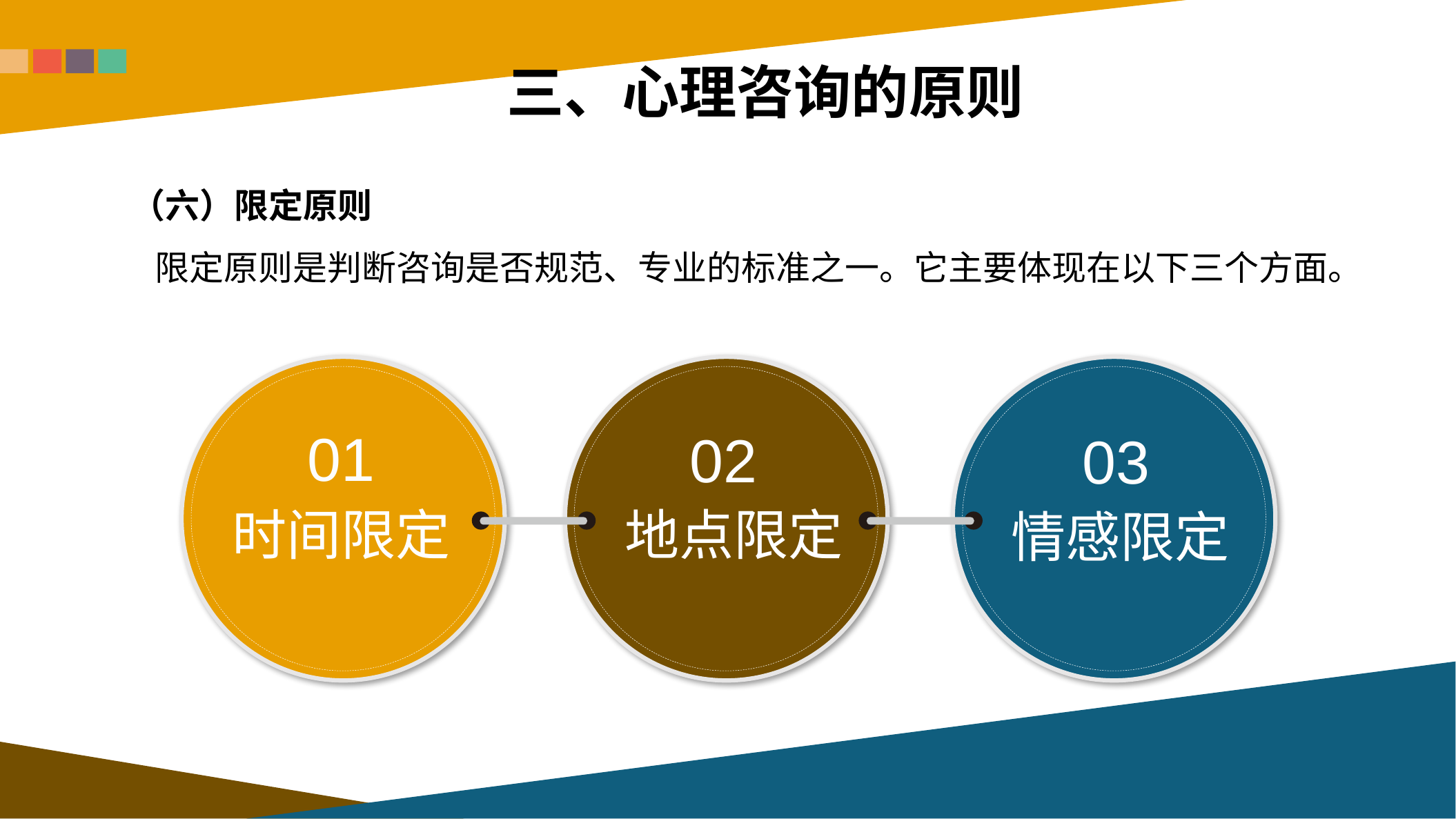

三、心理咨询的原则

（六）限定原则
  限定原则是判断咨询是否规范、专业的标准之一。它主要体现在以下三个方面。

02
地点限定

03
情感限定

01
时间限定